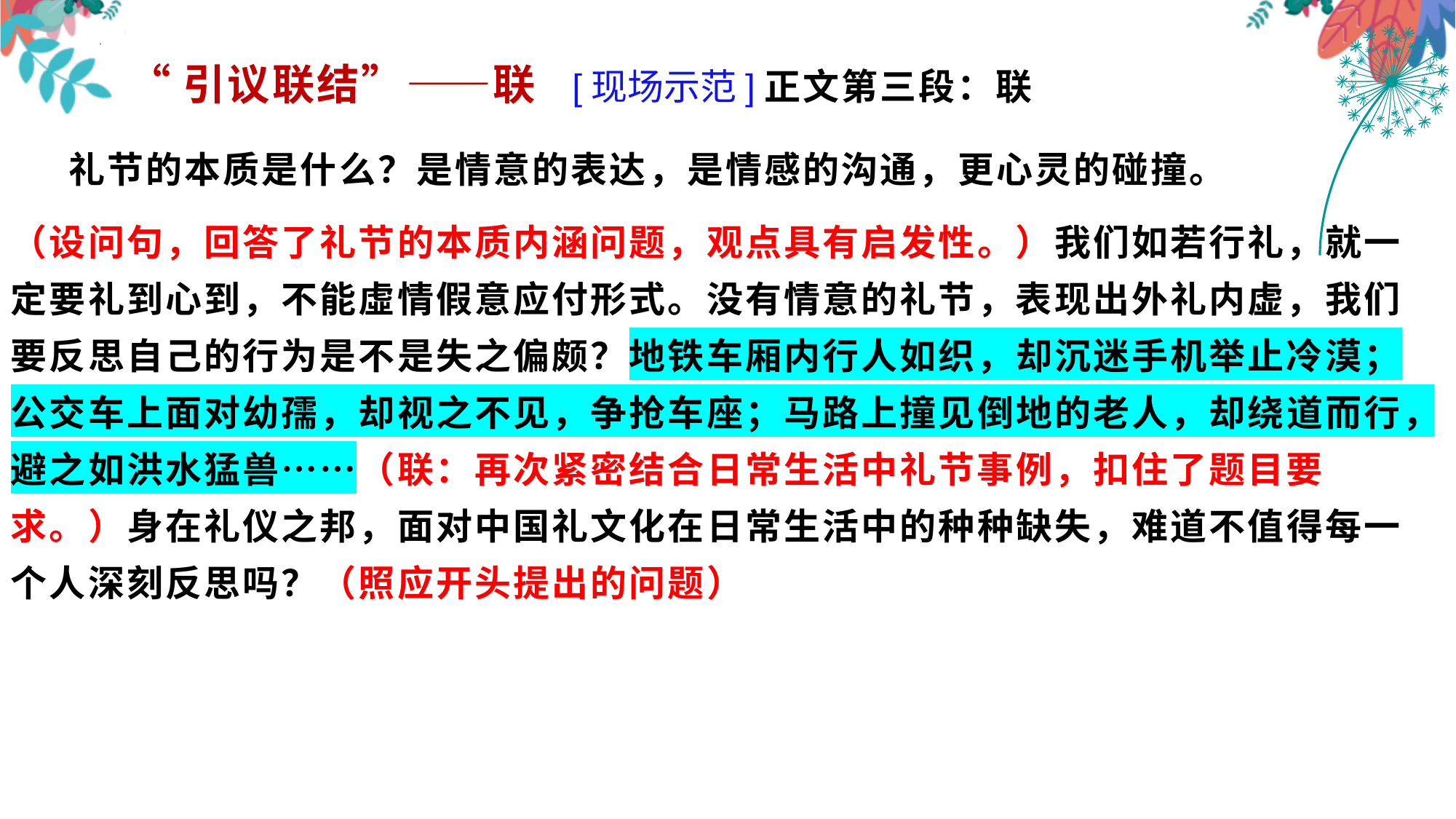

“引议联结”——联  [现场示范]正文第三段：联
    礼节的本质是什么？是情意的表达，是情感的沟通，更心灵的碰撞。
（设问句，回答了礼节的本质内涵问题，观点具有启发性。）我们如若行礼，就一定要礼到心到，不能虛情假意应付形式。没有情意的礼节，表现出外礼内虚，我们要反思自己的行为是不是失之偏颇？地铁车厢内行人如织，却沉迷手机举止冷漠；公交车上面对幼孺，却视之不见，争抢车座；马路上撞见倒地的老人，却绕道而行，避之如洪水猛兽……（联：再次紧密结合日常生活中礼节事例，扣住了题目要求。）身在礼仪之邦，面对中国礼文化在日常生活中的种种缺失，难道不值得每一个人深刻反思吗？（照应开头提出的问题）